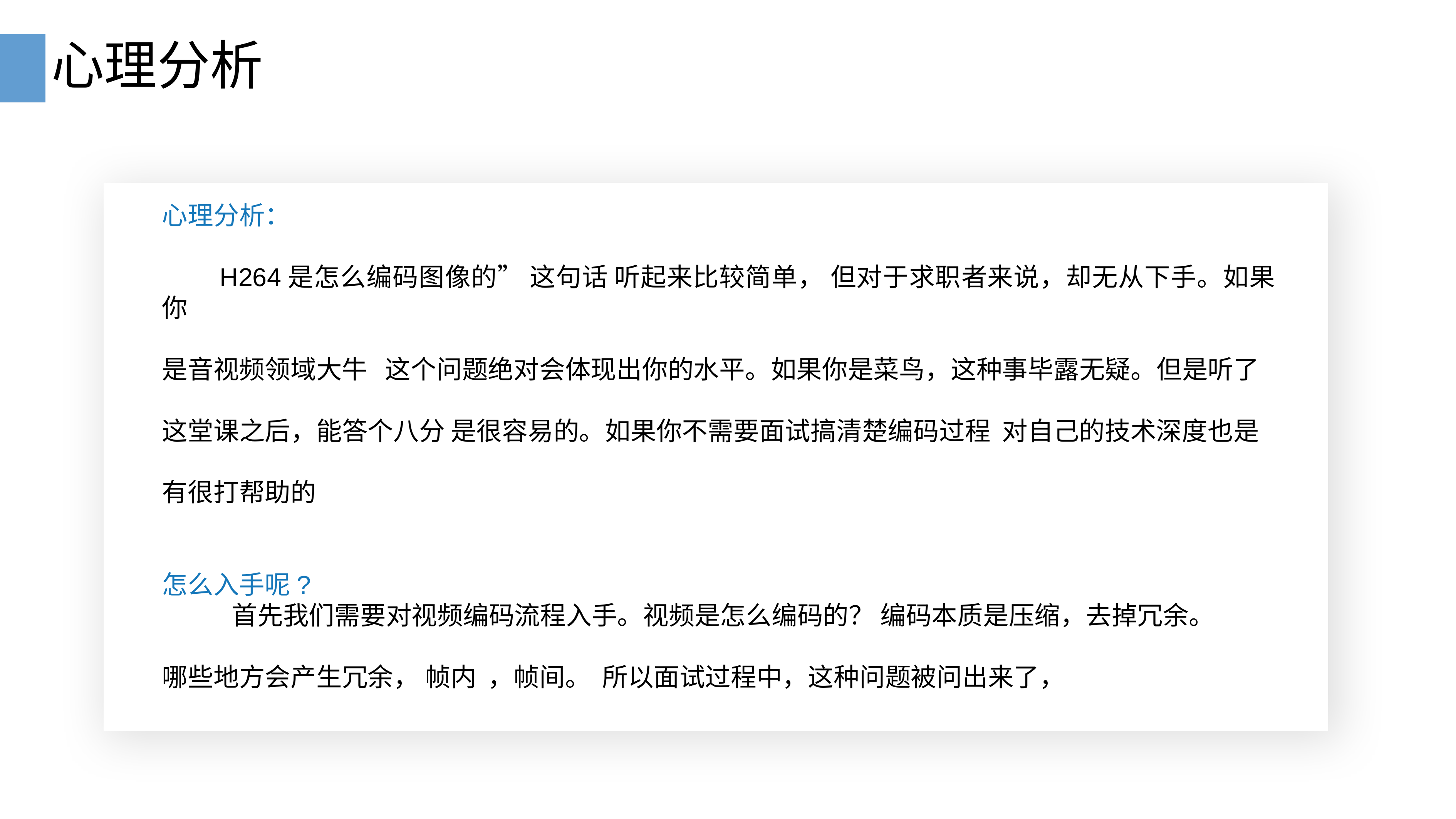

# 心理分析

心理分析：

	H264是怎么编码图像的” 这句话 听起来比较简单， 但对于求职者来说，却无从下手。如果你

是音视频领域大牛   这个问题绝对会体现出你的水平。如果你是菜鸟，这种事毕露无疑。但是听了

这堂课之后，能答个八分 是很容易的。如果你不需要面试搞清楚编码过程  对自己的技术深度也是

有很打帮助的

怎么入手呢?
	 首先我们需要对视频编码流程入手。视频是怎么编码的？ 编码本质是压缩，去掉冗余。

哪些地方会产生冗余， 帧内  ，帧间。  所以面试过程中，这种问题被问出来了，